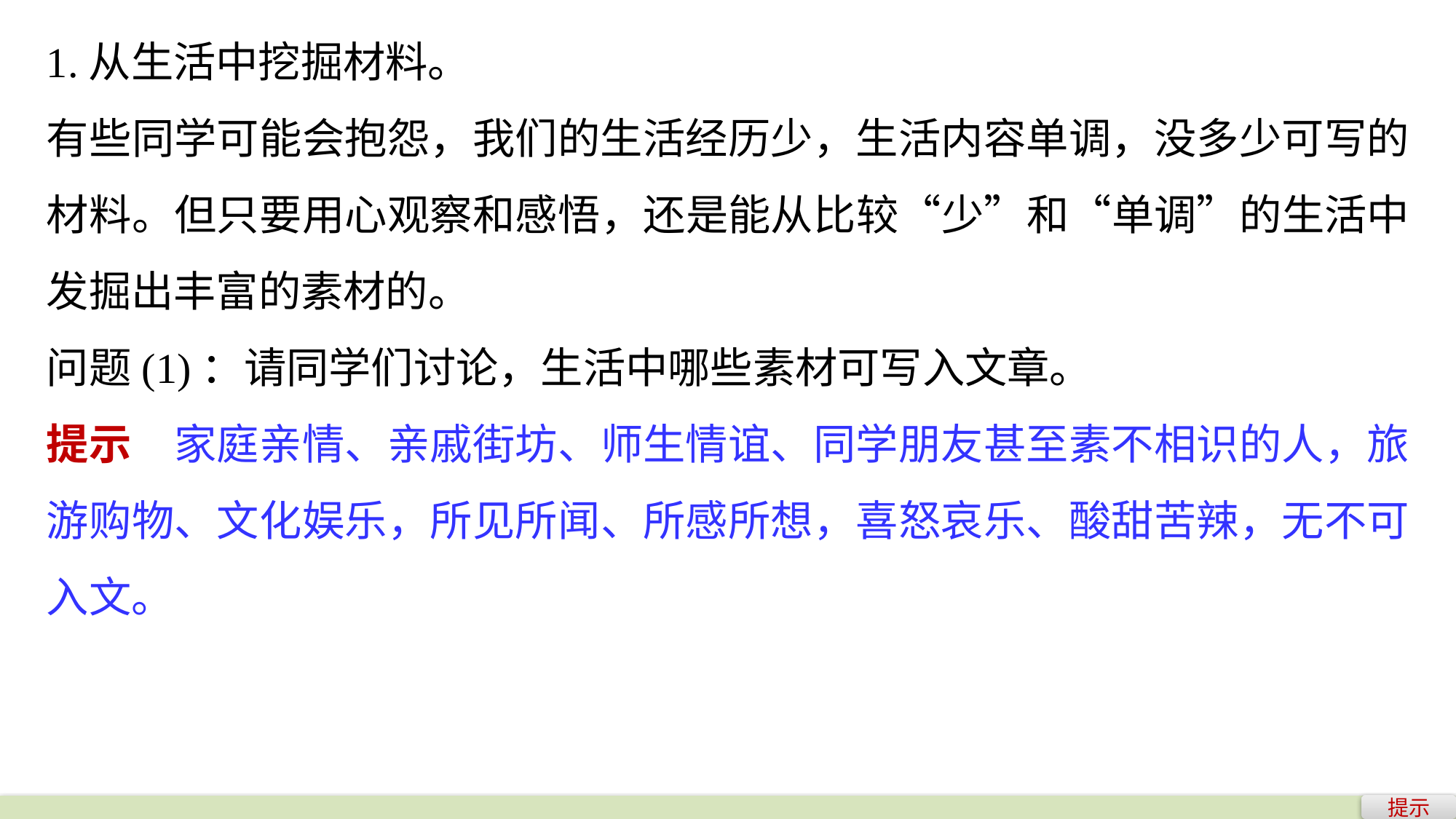

1.从生活中挖掘材料。
有些同学可能会抱怨，我们的生活经历少，生活内容单调，没多少可写的材料。但只要用心观察和感悟，还是能从比较“少”和“单调”的生活中发掘出丰富的素材的。
问题(1)：请同学们讨论，生活中哪些素材可写入文章。
提示　家庭亲情、亲戚街坊、师生情谊、同学朋友甚至素不相识的人，旅游购物、文化娱乐，所见所闻、所感所想，喜怒哀乐、酸甜苦辣，无不可入文。
提示